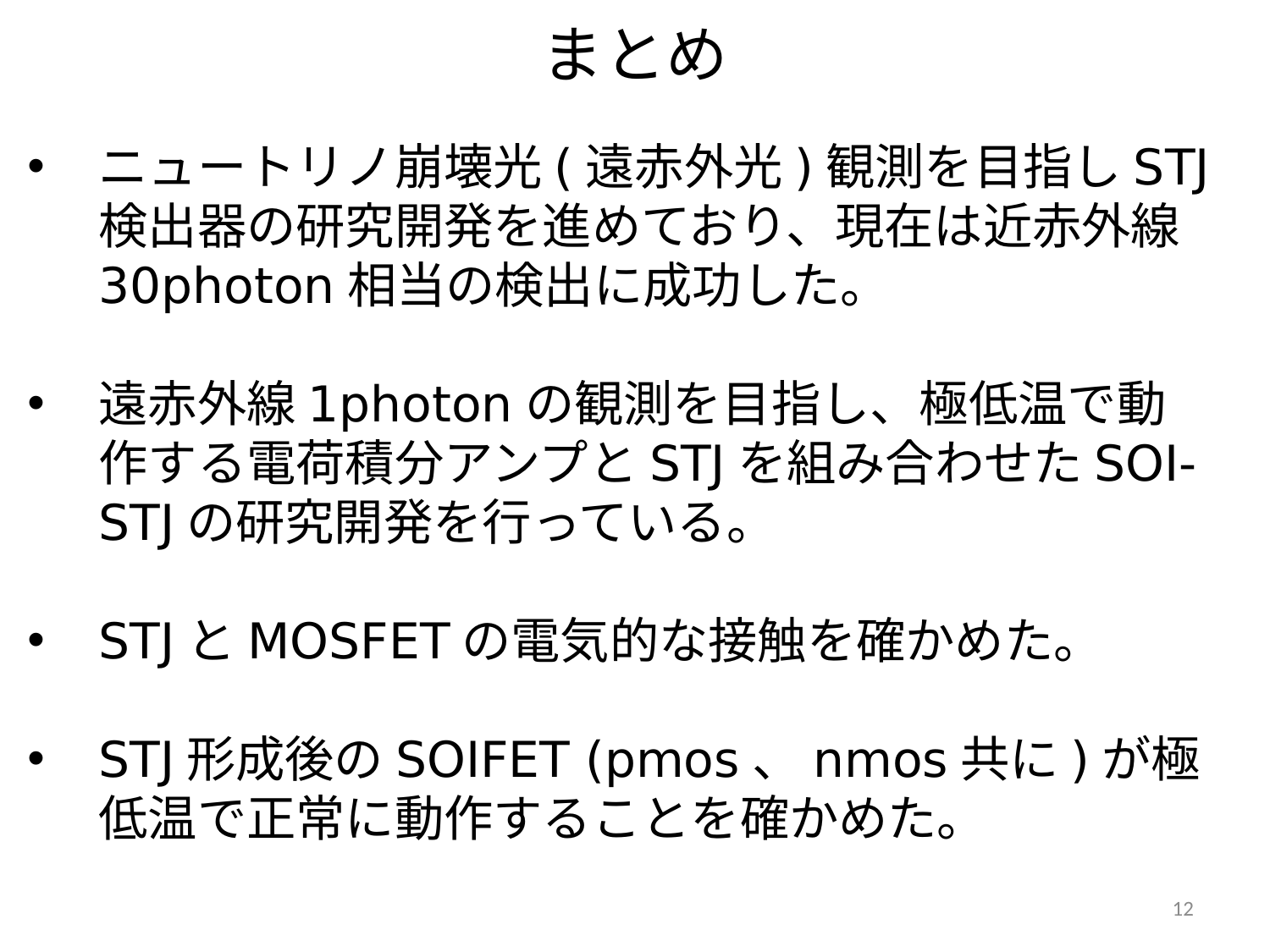

# まとめ
ニュートリノ崩壊光(遠赤外光)観測を目指しSTJ検出器の研究開発を進めており、現在は近赤外線30photon相当の検出に成功した。

遠赤外線1photonの観測を目指し、極低温で動作する電荷積分アンプとSTJを組み合わせたSOI-STJの研究開発を行っている。

STJとMOSFETの電気的な接触を確かめた。

STJ形成後のSOIFET (pmos、nmos共に)が極低温で正常に動作することを確かめた。
12